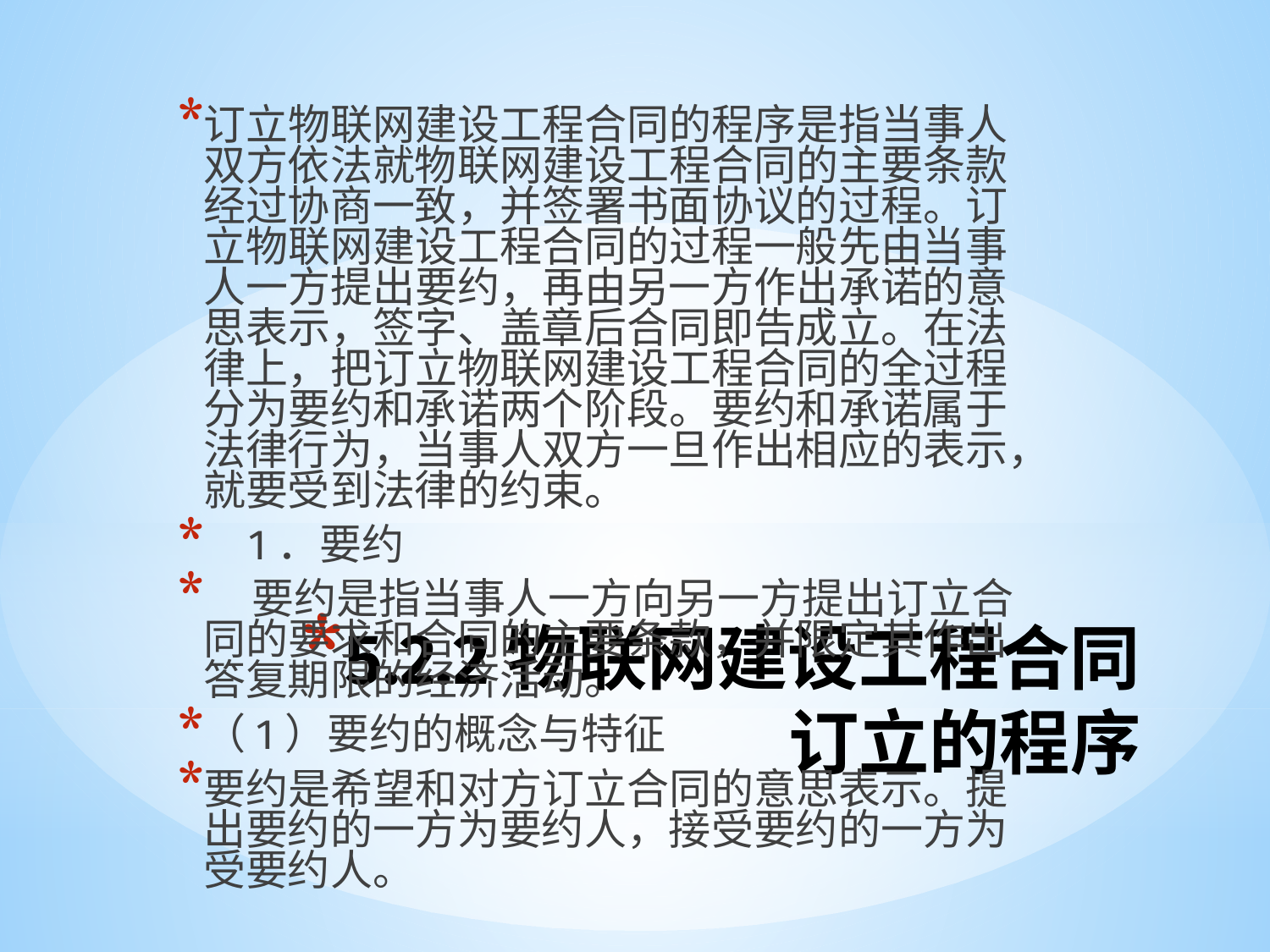

订立物联网建设工程合同的程序是指当事人双方依法就物联网建设工程合同的主要条款经过协商一致，并签署书面协议的过程。订立物联网建设工程合同的过程一般先由当事人一方提出要约，再由另一方作出承诺的意思表示，签字、盖章后合同即告成立。在法律上，把订立物联网建设工程合同的全过程分为要约和承诺两个阶段。要约和承诺属于法律行为，当事人双方一旦作出相应的表示，就要受到法律的约束。
    1．要约
    要约是指当事人一方向另一方提出订立合同的要求和合同的主要条款，并限定其作出答复期限的经济活动。
（1）要约的概念与特征
要约是希望和对方订立合同的意思表示。提出要约的一方为要约人，接受要约的一方为受要约人。
# 5.2.2物联网建设工程合同订立的程序